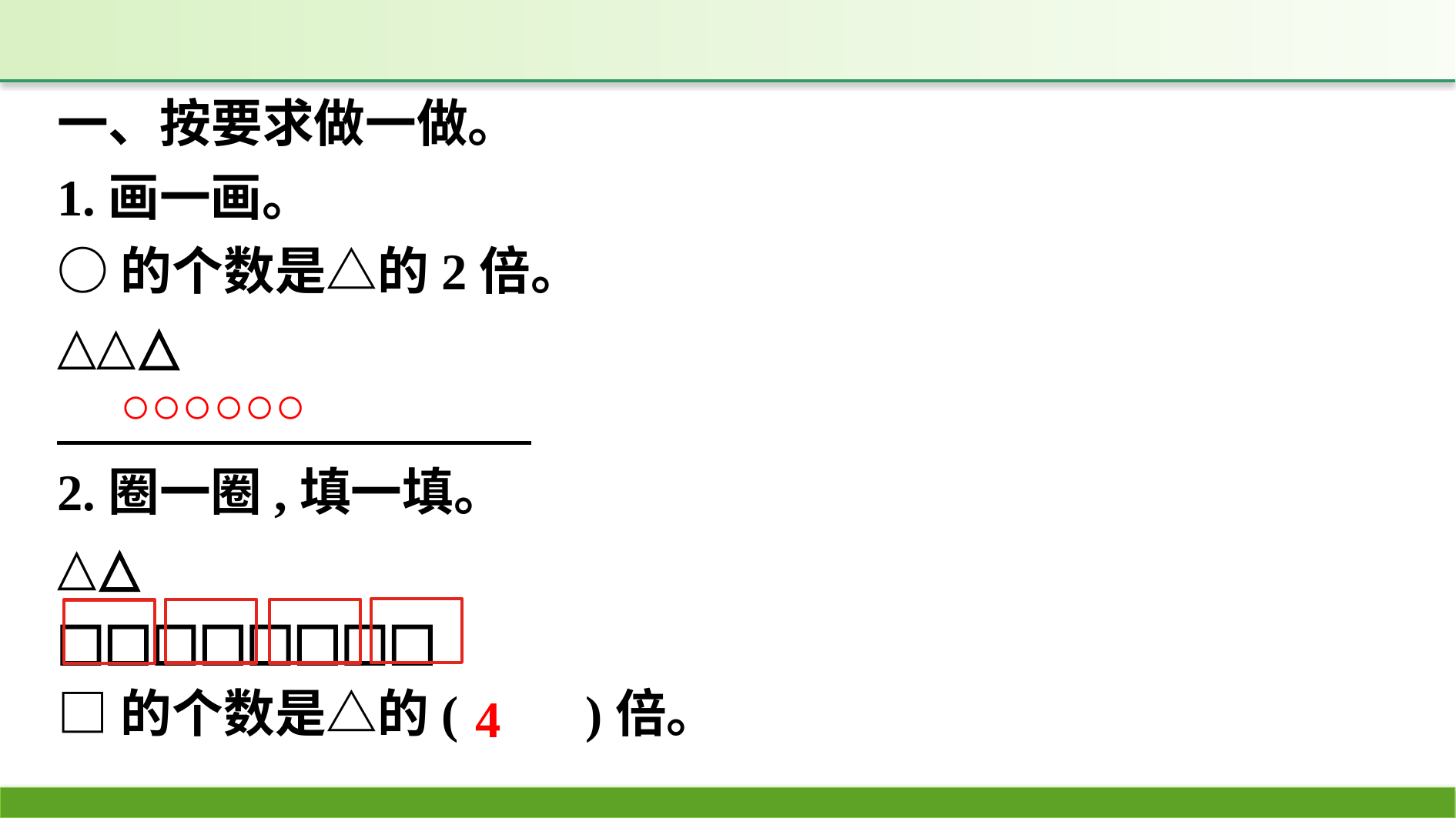

一、按要求做一做。
1.画一画。
○的个数是△的2倍。
△△△

2.圈一圈,填一填。
△△
□□□□□□□□
□的个数是△的(　　)倍。
○○○○○○

4